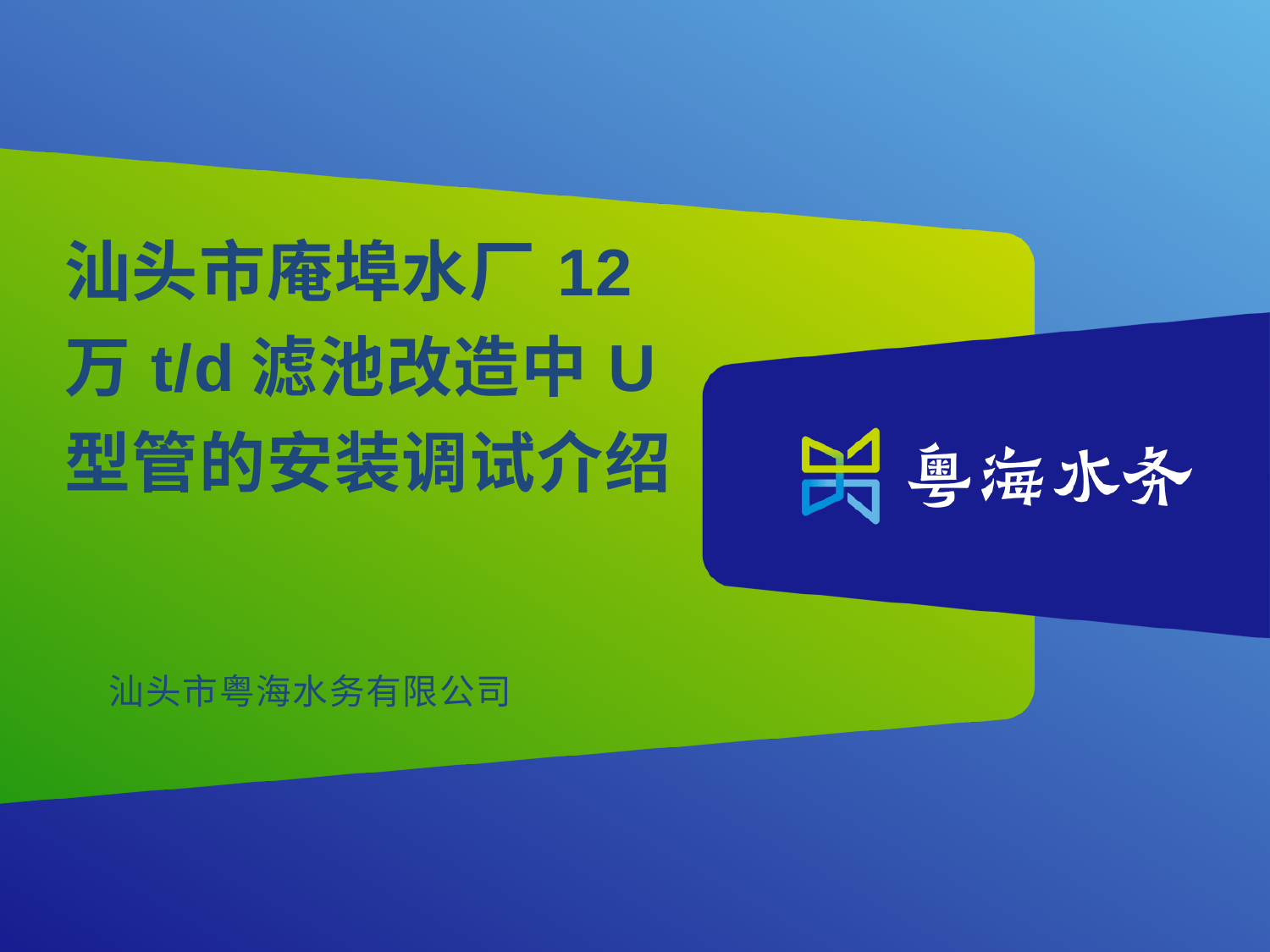

# 汕头市庵埠水厂12万t/d滤池改造中U型管的安装调试介绍
汕头市粤海水务有限公司